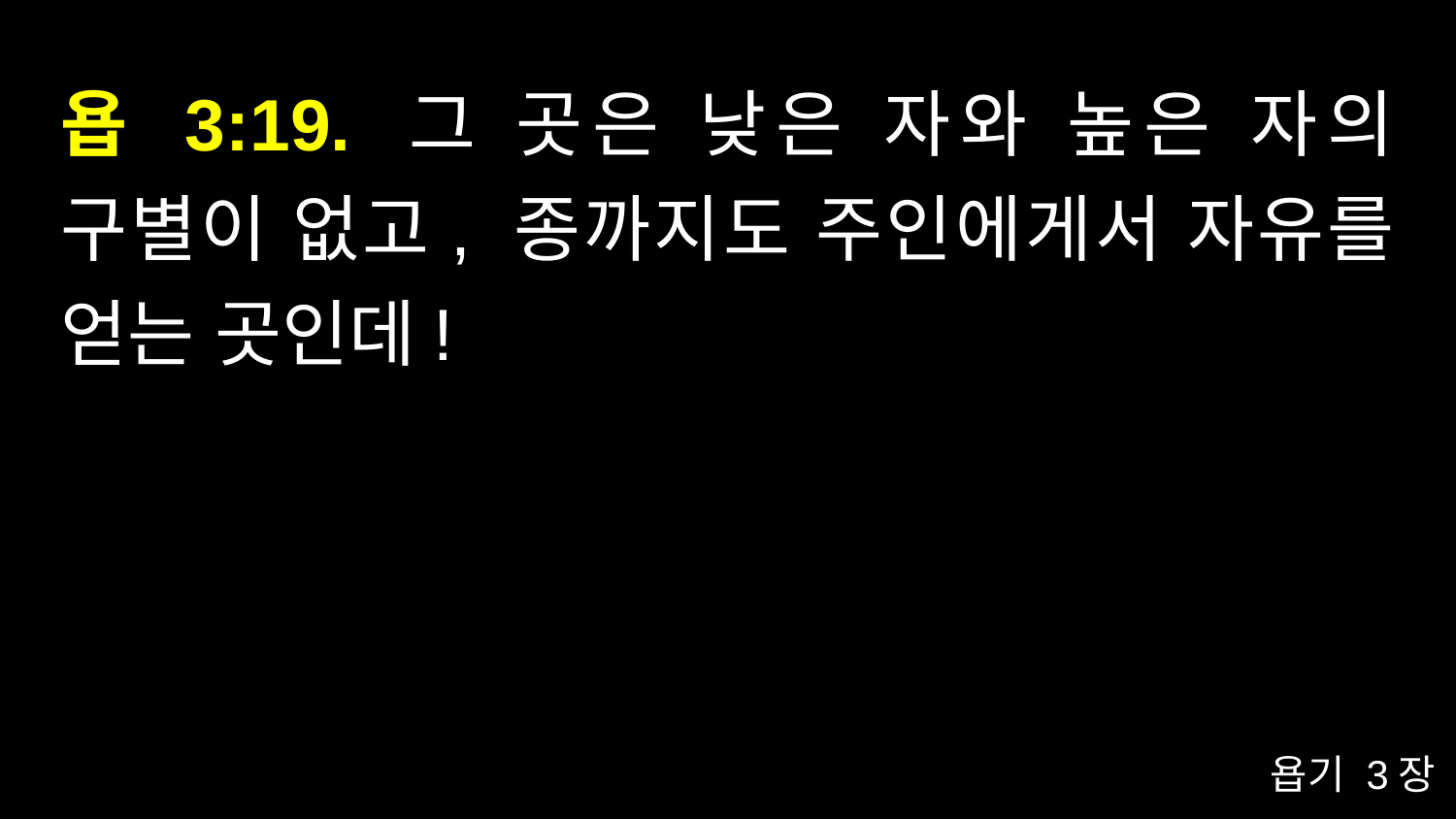

# 욥 3:19. 그 곳은 낮은 자와 높은 자의 구별이 없고, 종까지도 주인에게서 자유를 얻는 곳인데!
욥기 3장